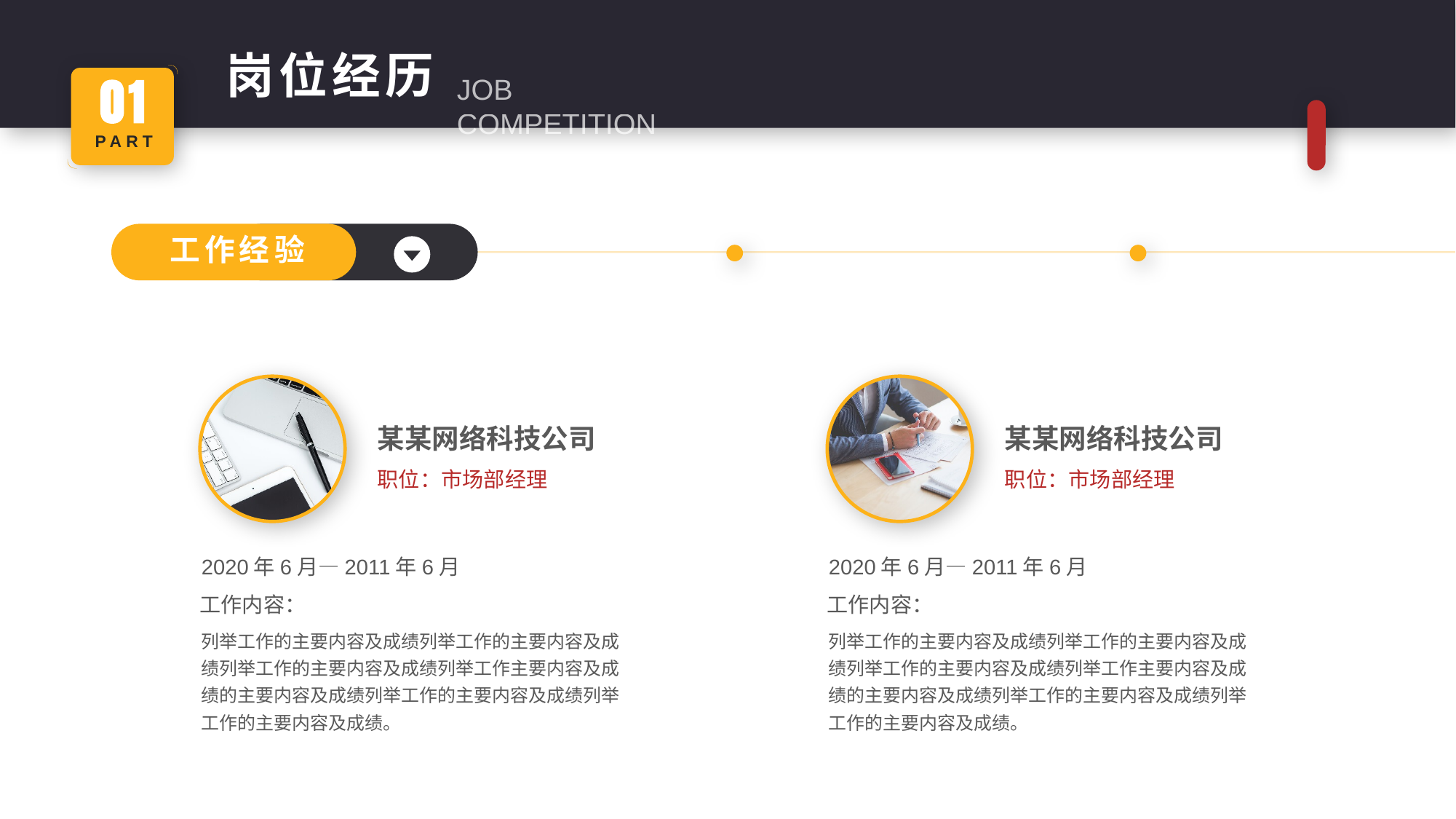

岗位经历

01
PART

JOB COMPETITION

工作经验

某某网络科技公司
职位：市场部经理
2020年6月—2011年6月
工作内容：
列举工作的主要内容及成绩列举工作的主要内容及成绩列举工作的主要内容及成绩列举工作主要内容及成绩的主要内容及成绩列举工作的主要内容及成绩列举工作的主要内容及成绩。

某某网络科技公司
职位：市场部经理
2020年6月—2011年6月
工作内容：
列举工作的主要内容及成绩列举工作的主要内容及成绩列举工作的主要内容及成绩列举工作主要内容及成绩的主要内容及成绩列举工作的主要内容及成绩列举工作的主要内容及成绩。